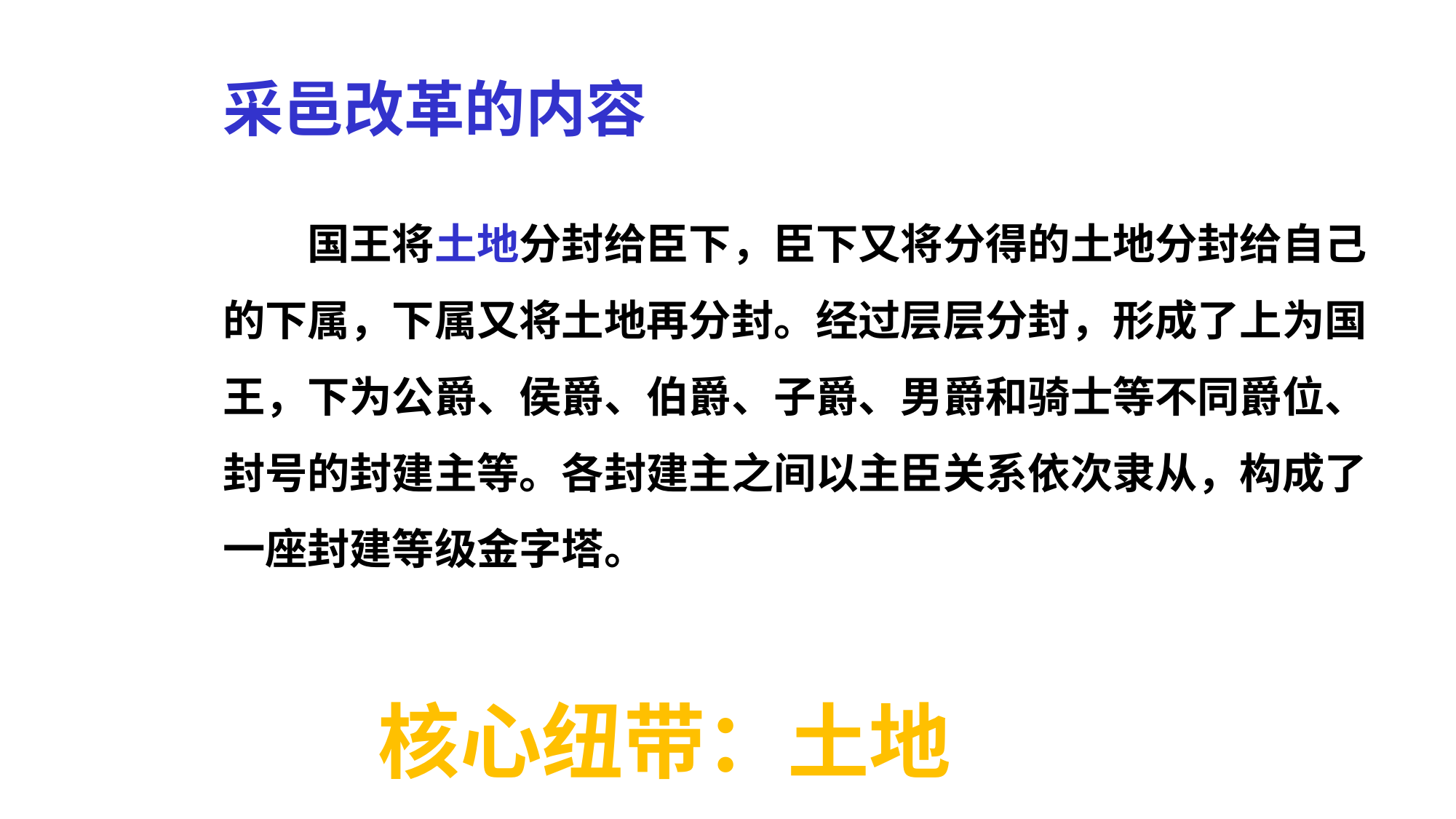

采邑改革的内容
　　国王将土地分封给臣下，臣下又将分得的土地分封给自己的下属，下属又将土地再分封。经过层层分封，形成了上为国王，下为公爵、侯爵、伯爵、子爵、男爵和骑士等不同爵位、封号的封建主等。各封建主之间以主臣关系依次隶从，构成了一座封建等级金字塔。
核心纽带：土地